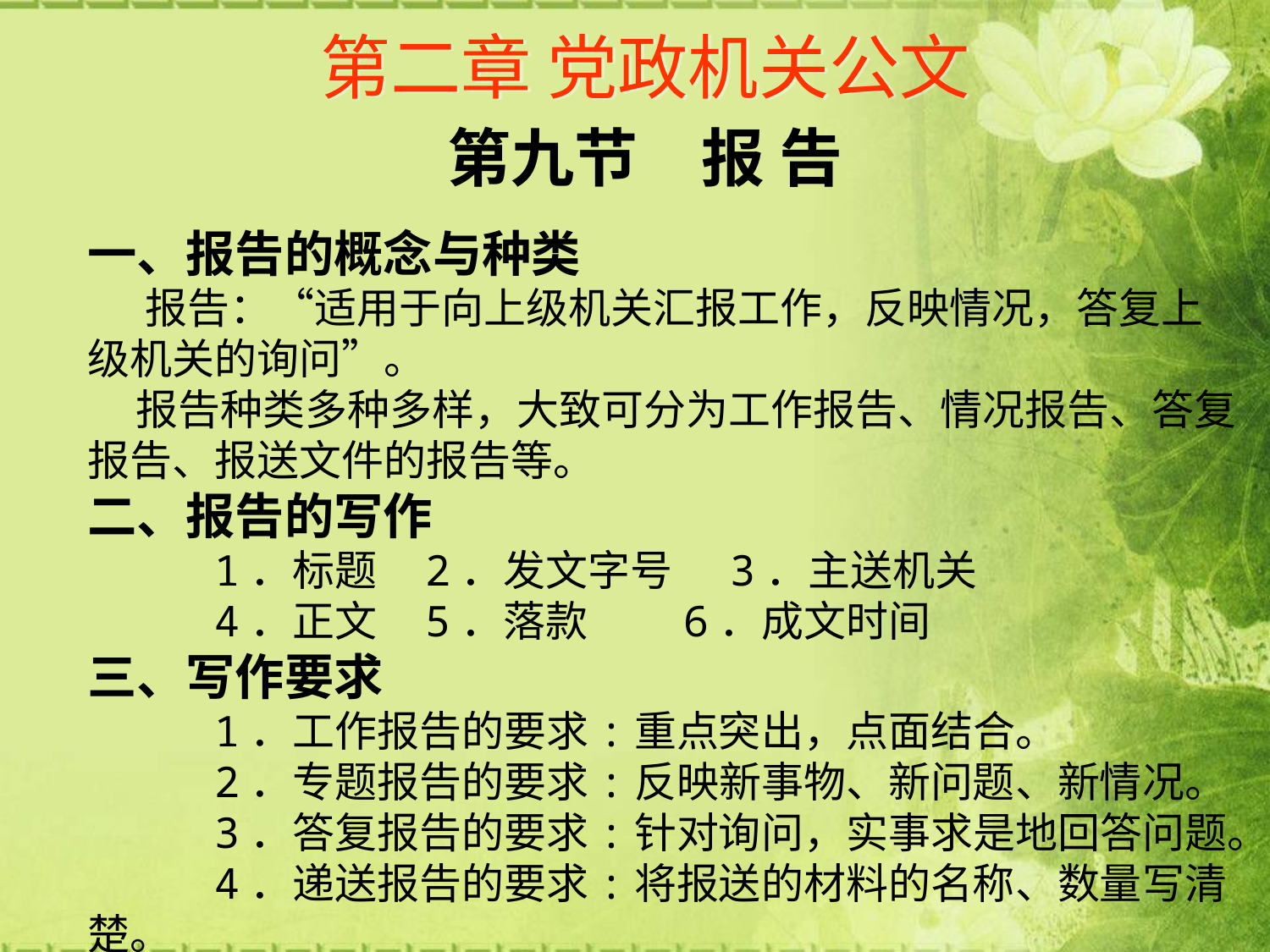

# 第二章 党政机关公文
第九节　报 告
一、报告的概念与种类
     报告：“适用于向上级机关汇报工作，反映情况，答复上级机关的询问”。
    报告种类多种多样，大致可分为工作报告、情况报告、答复报告、报送文件的报告等。
二、报告的写作
     1．标题    2．发文字号     3．主送机关
     4．正文    5．落款         6．成文时间
三、写作要求
     1．工作报告的要求:重点突出，点面结合。
     2．专题报告的要求:反映新事物、新问题、新情况。
     3．答复报告的要求:针对询问，实事求是地回答问题。
     4．递送报告的要求:将报送的材料的名称、数量写清楚。